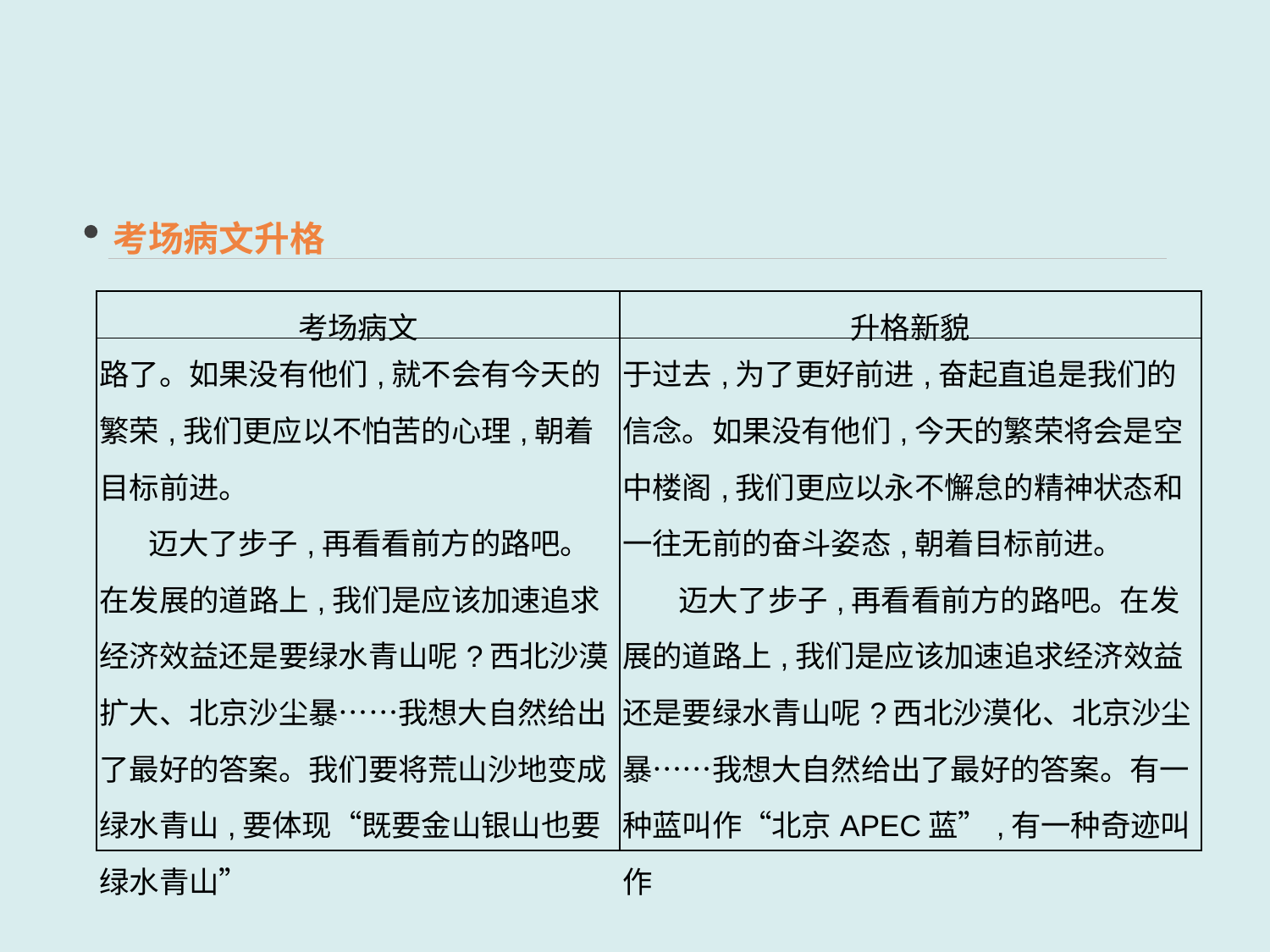

考场病文升格

| 考场病文 | 升格新貌 |
| --- | --- |
| 路了。如果没有他们,就不会有今天的繁荣,我们更应以不怕苦的心理,朝着目标前进。 迈大了步子,再看看前方的路吧。在发展的道路上,我们是应该加速追求经济效益还是要绿水青山呢?西北沙漠扩大、北京沙尘暴……我想大自然给出了最好的答案。我们要将荒山沙地变成绿水青山,要体现“既要金山银山也要绿水青山” | 于过去,为了更好前进,奋起直追是我们的信念。如果没有他们,今天的繁荣将会是空中楼阁,我们更应以永不懈怠的精神状态和一往无前的奋斗姿态,朝着目标前进。 迈大了步子,再看看前方的路吧。在发展的道路上,我们是应该加速追求经济效益还是要绿水青山呢?西北沙漠化、北京沙尘暴……我想大自然给出了最好的答案。有一种蓝叫作“北京APEC蓝”,有一种奇迹叫作 |